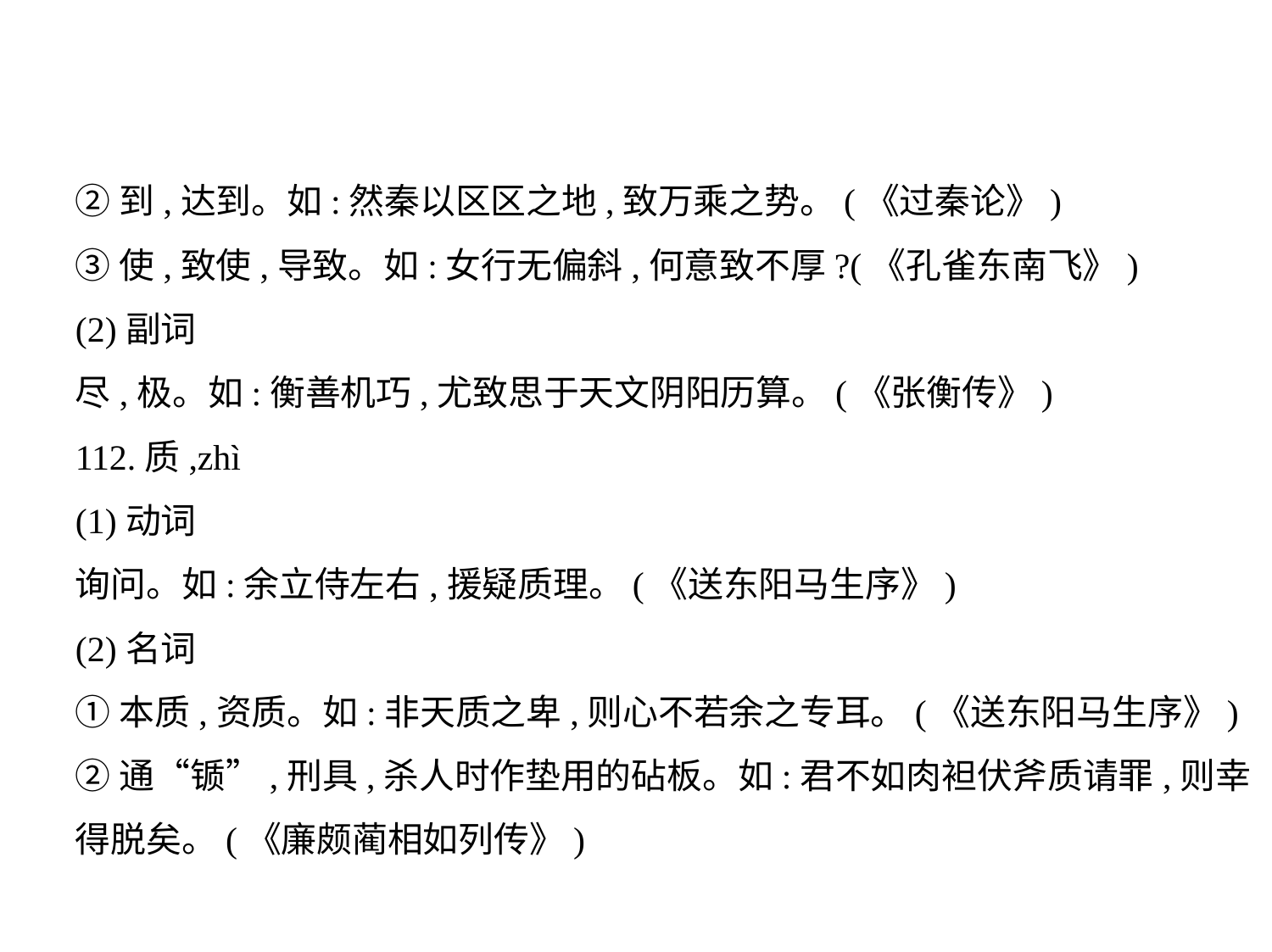

②到,达到。如:然秦以区区之地,致万乘之势。(《过秦论》)
③使,致使,导致。如:女行无偏斜,何意致不厚?(《孔雀东南飞》)
(2)副词
尽,极。如:衡善机巧,尤致思于天文阴阳历算。(《张衡传》)
112.质,zhì
(1)动词
询问。如:余立侍左右,援疑质理。(《送东阳马生序》)
(2)名词
①本质,资质。如:非天质之卑,则心不若余之专耳。(《送东阳马生序》)
②通“锧”,刑具,杀人时作垫用的砧板。如:君不如肉袒伏斧质请罪,则幸
得脱矣。(《廉颇蔺相如列传》)